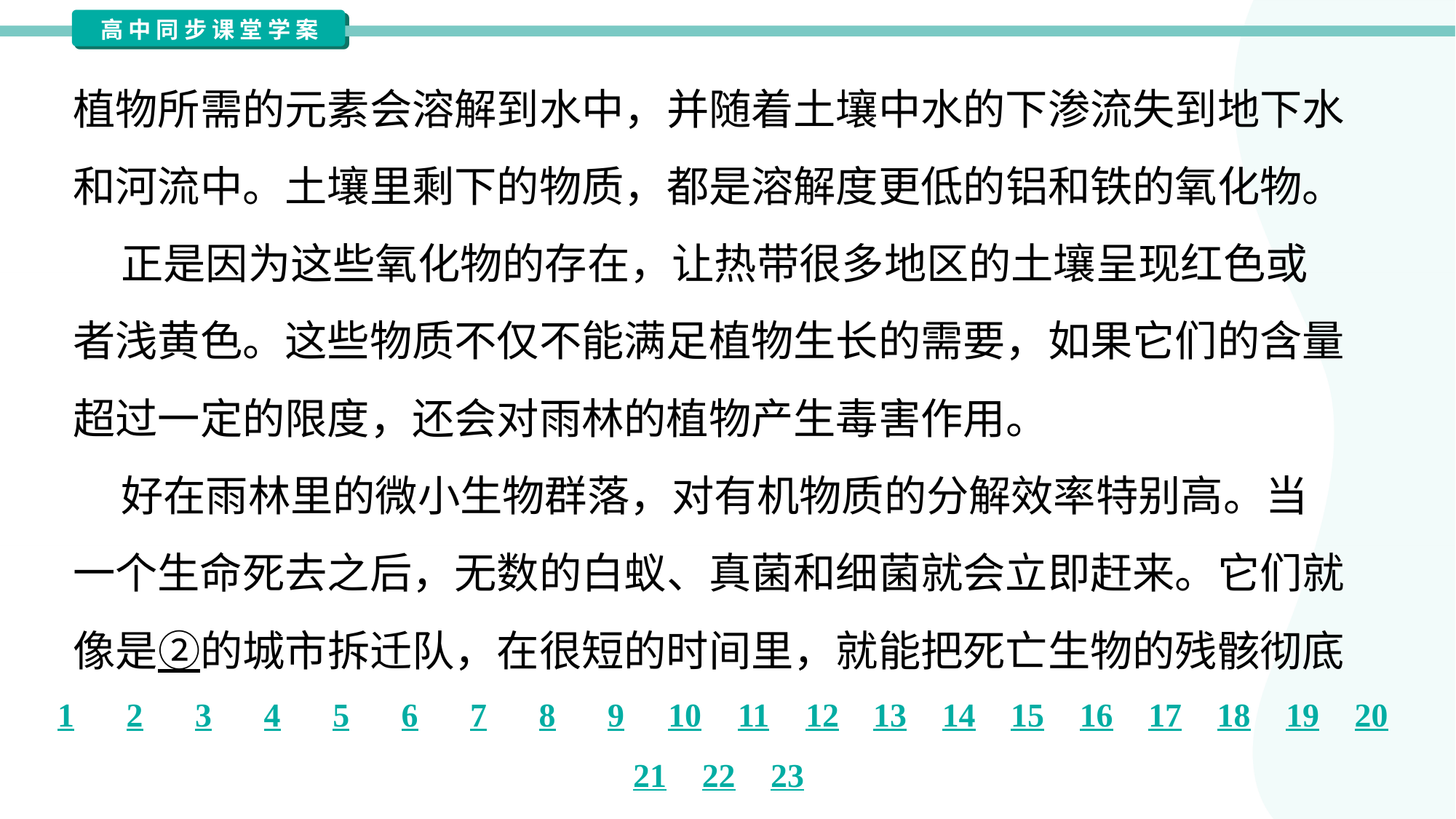

植物所需的元素会溶解到水中，并随着土壤中水的下渗流失到地下水
和河流中。土壤里剩下的物质，都是溶解度更低的铝和铁的氧化物。
    正是因为这些氧化物的存在，让热带很多地区的土壤呈现红色或
者浅黄色。这些物质不仅不能满足植物生长的需要，如果它们的含量
超过一定的限度，还会对雨林的植物产生毒害作用。
    好在雨林里的微小生物群落，对有机物质的分解效率特别高。当
一个生命死去之后，无数的白蚁、真菌和细菌就会立即赶来。它们就
像是②的城市拆迁队，在很短的时间里，就能把死亡生物的残骸彻底